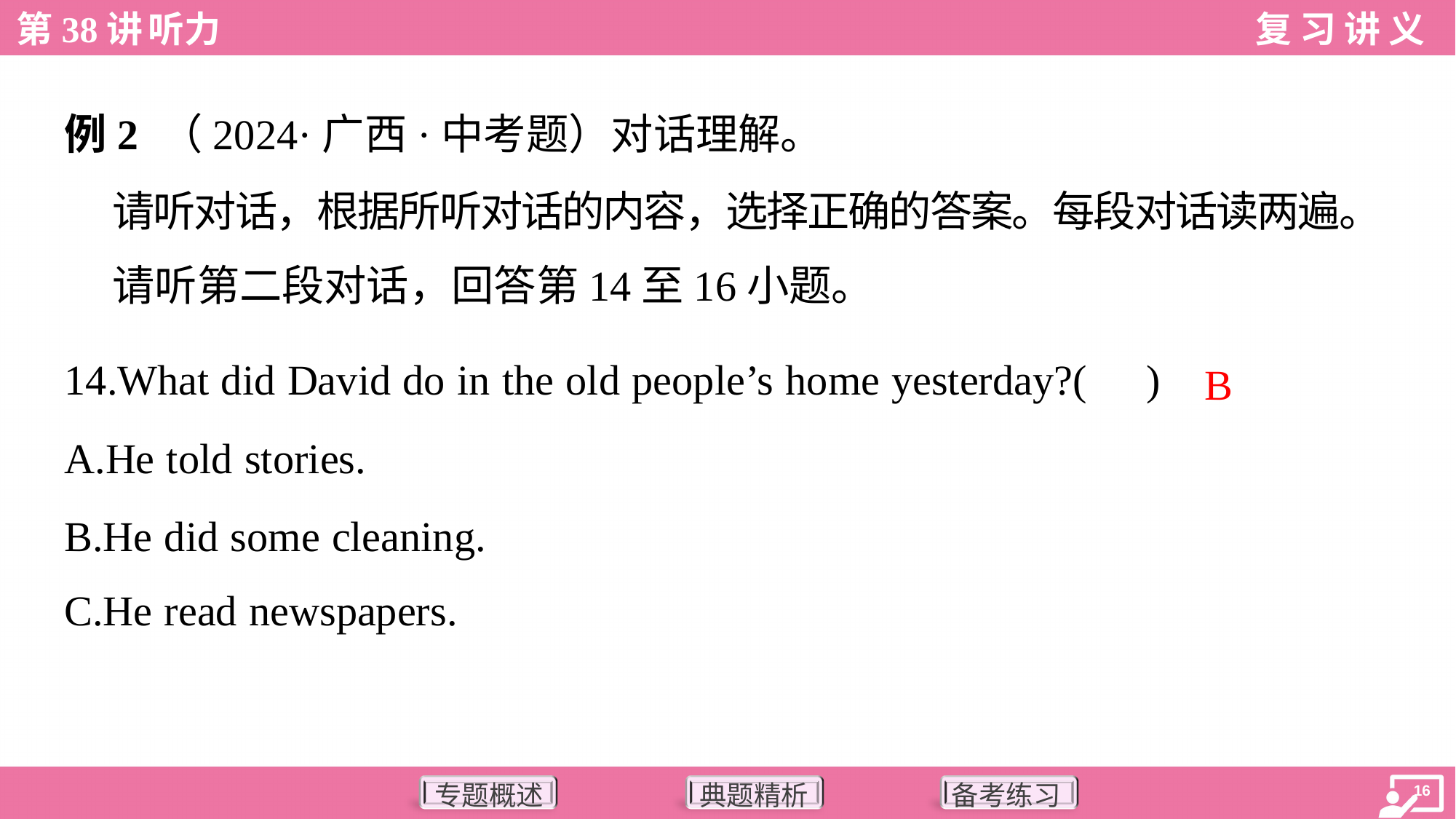

例2 （2024·广西·中考题）对话理解。
    请听对话，根据所听对话的内容，选择正确的答案。每段对话读两遍。
    请听第二段对话，回答第14至16小题。
14.What did David do in the old people’s home yesterday?(     )
B
A.He told stories.
B.He did some cleaning.
C.He read newspapers.